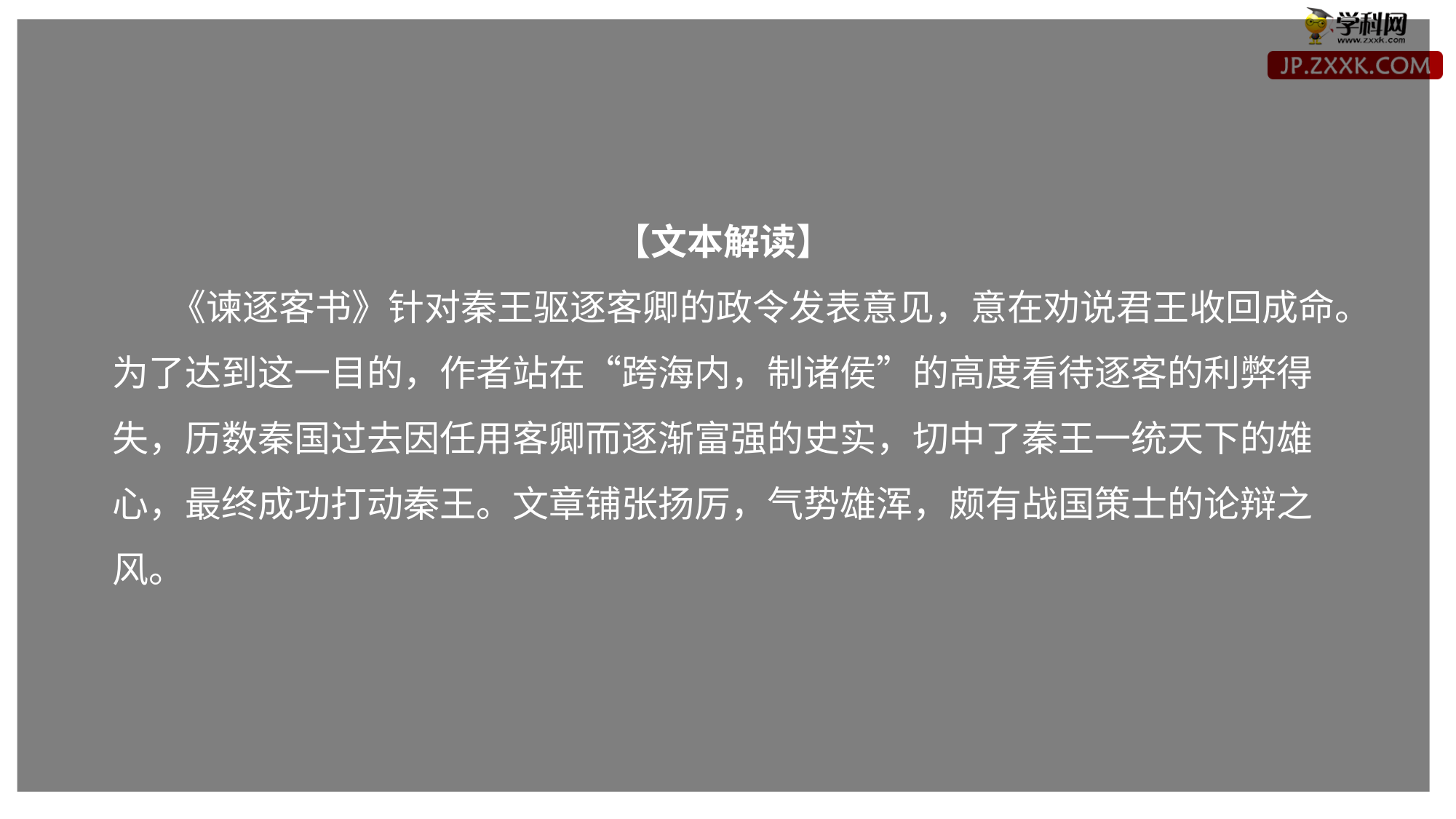

【文本解读】
      《谏逐客书》针对秦王驱逐客卿的政令发表意见，意在劝说君王收回成命。为了达到这一目的，作者站在“跨海内，制诸侯”的高度看待逐客的利弊得失，历数秦国过去因任用客卿而逐渐富强的史实，切中了秦王一统天下的雄心，最终成功打动秦王。文章铺张扬厉，气势雄浑，颇有战国策士的论辩之风。